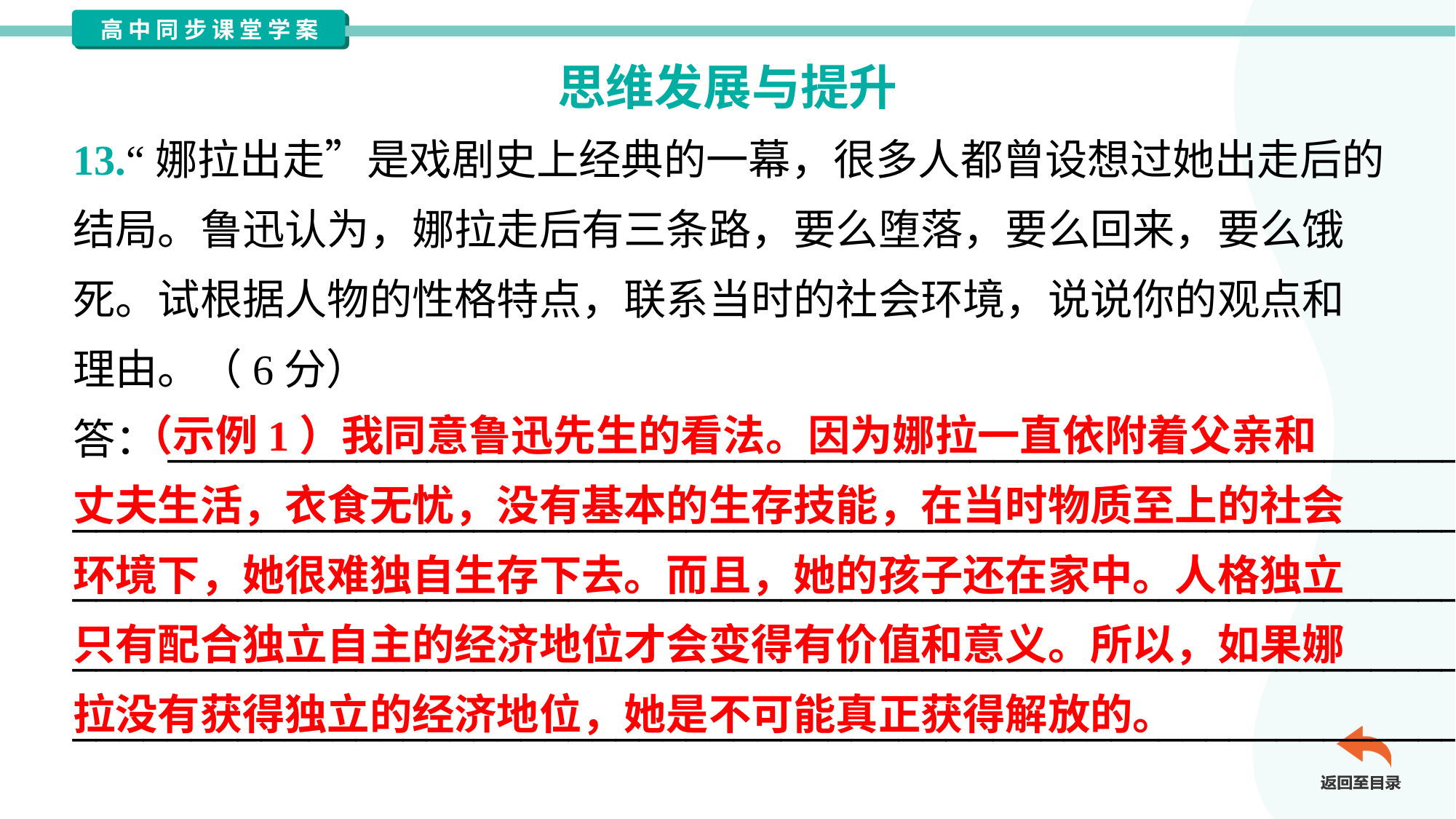

思维发展与提升
13.“娜拉出走”是戏剧史上经典的一幕，很多人都曾设想过她出走后的
结局。鲁迅认为，娜拉走后有三条路，要么堕落，要么回来，要么饿
死。试根据人物的性格特点，联系当时的社会环境，说说你的观点和
理由。（6分）
答：_________________________________________________________
_____________________________________________________________
_____________________________________________________________
_____________________________________________________________
_____________________________________________________________
     （示例1）我同意鲁迅先生的看法。因为娜拉一直依附着父亲和
丈夫生活，衣食无忧，没有基本的生存技能，在当时物质至上的社会
环境下，她很难独自生存下去。而且，她的孩子还在家中。人格独立
只有配合独立自主的经济地位才会变得有价值和意义。所以，如果娜
拉没有获得独立的经济地位，她是不可能真正获得解放的。